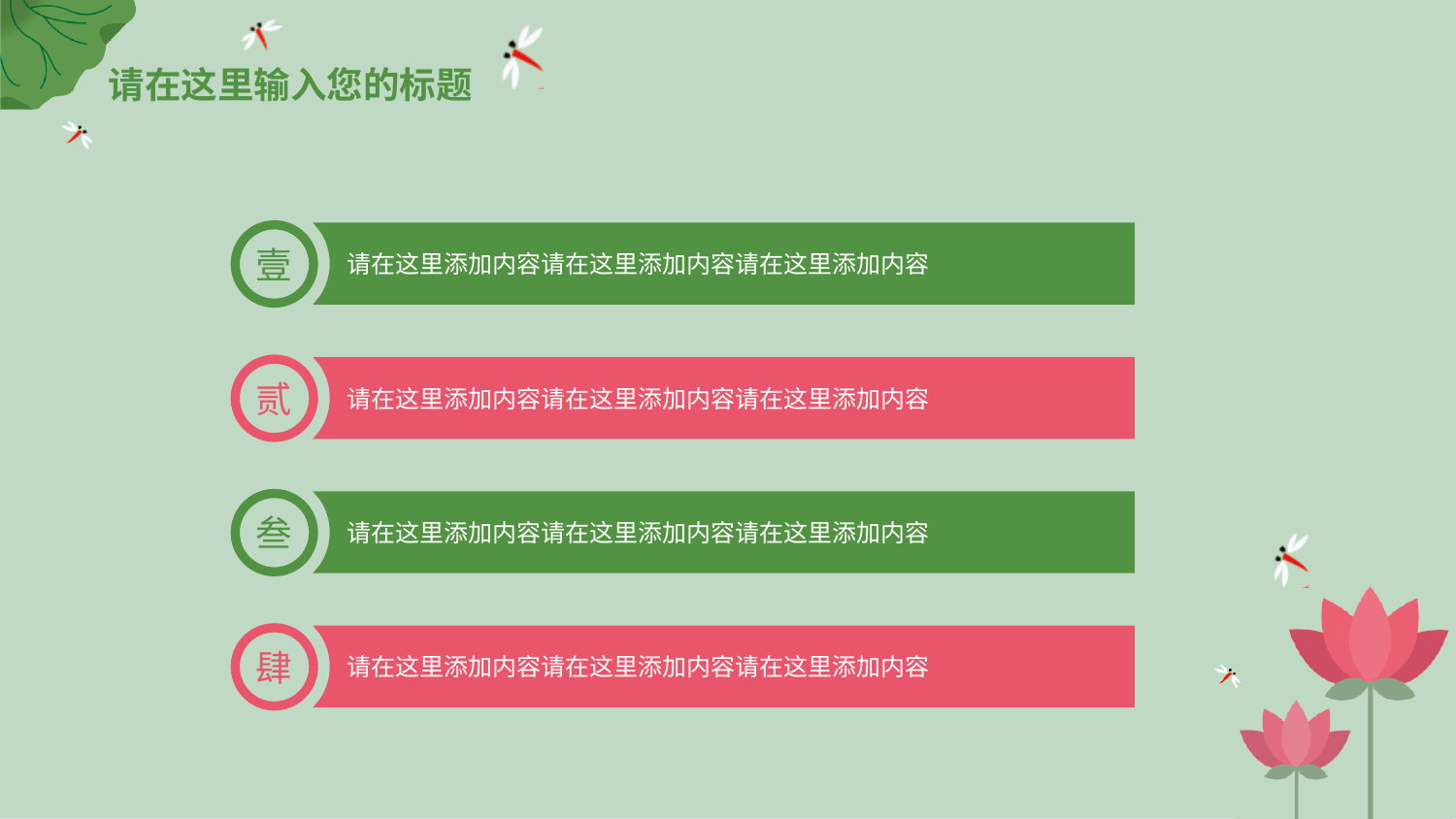

# 请在这里输入您的标题
请在这里添加内容请在这里添加内容请在这里添加内容
壹
请在这里添加内容请在这里添加内容请在这里添加内容
贰
请在这里添加内容请在这里添加内容请在这里添加内容
叁
请在这里添加内容请在这里添加内容请在这里添加内容
肆